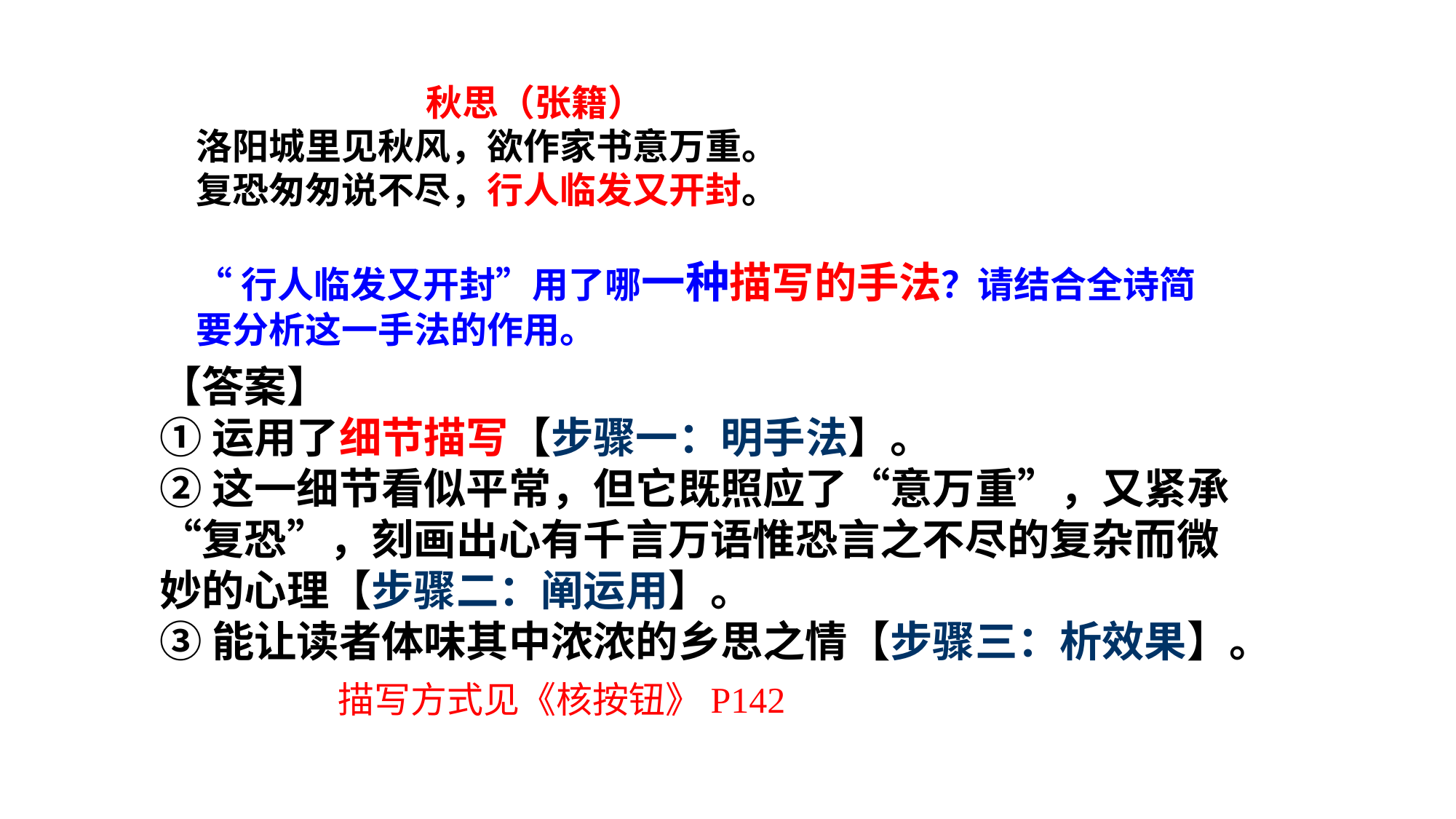

秋思（张籍）
洛阳城里见秋风，欲作家书意万重。
复恐匆匆说不尽，行人临发又开封。

“行人临发又开封”用了哪一种描写的手法？请结合全诗简要分析这一手法的作用。
【答案】
①运用了细节描写【步骤一：明手法】。
②这一细节看似平常，但它既照应了“意万重”，又紧承“复恐”，刻画出心有千言万语惟恐言之不尽的复杂而微妙的心理【步骤二：阐运用】。
③能让读者体味其中浓浓的乡思之情【步骤三：析效果】。
描写方式见《核按钮》P142